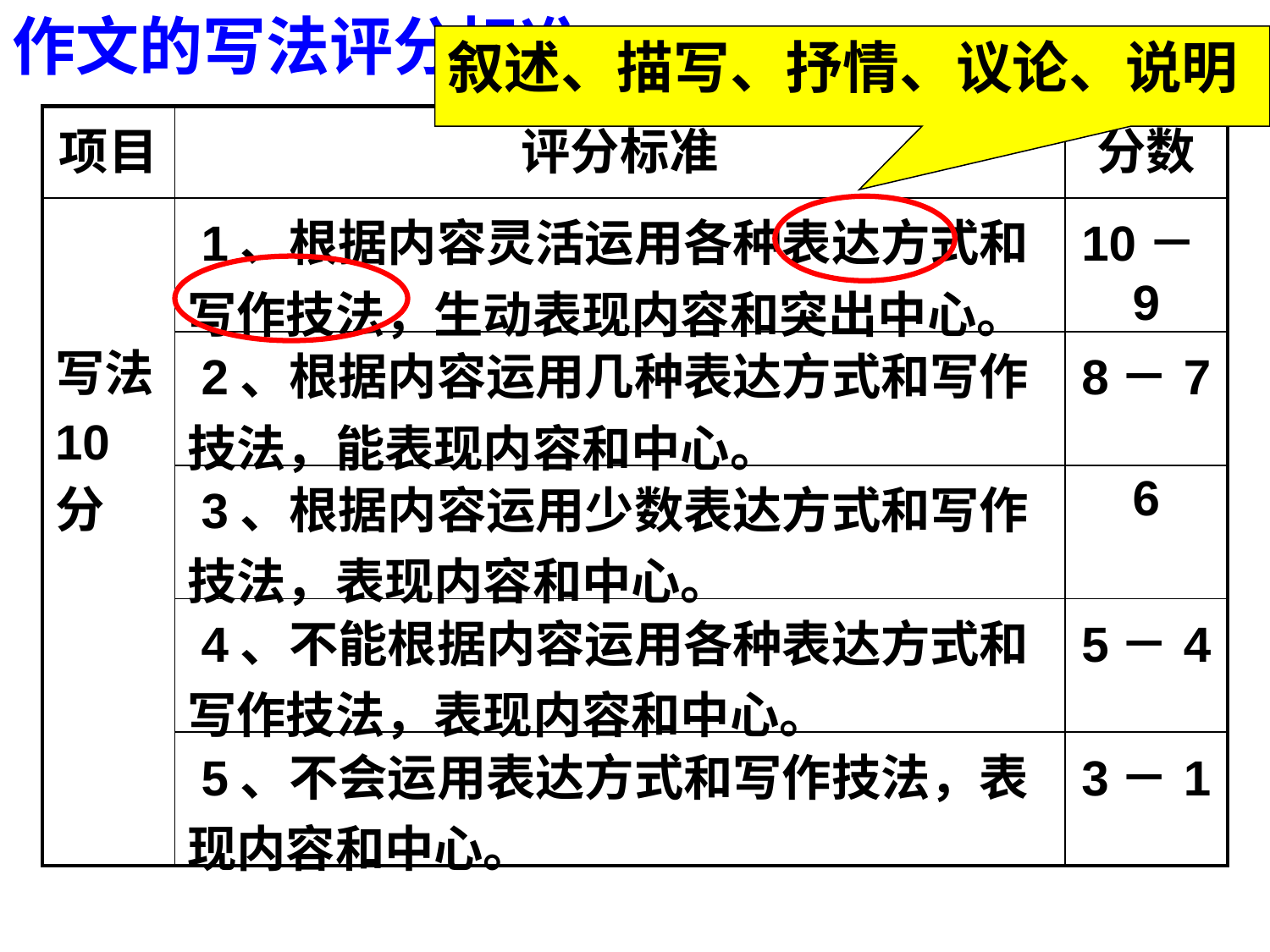

作文的写法评分标准
叙述、描写、抒情、议论、说明
| 项目 | 评分标准 | 分数 |
| --- | --- | --- |
| 写法 10分 | 1、根据内容灵活运用各种表达方式和写作技法，生动表现内容和突出中心。 | 10－9 |
|  | 2、根据内容运用几种表达方式和写作技法，能表现内容和中心。 | 8－7 |
|  | 3、根据内容运用少数表达方式和写作技法，表现内容和中心。 | 6 |
|  | 4、不能根据内容运用各种表达方式和写作技法，表现内容和中心。 | 5－4 |
|  | 5、不会运用表达方式和写作技法，表现内容和中心。 | 3－1 |